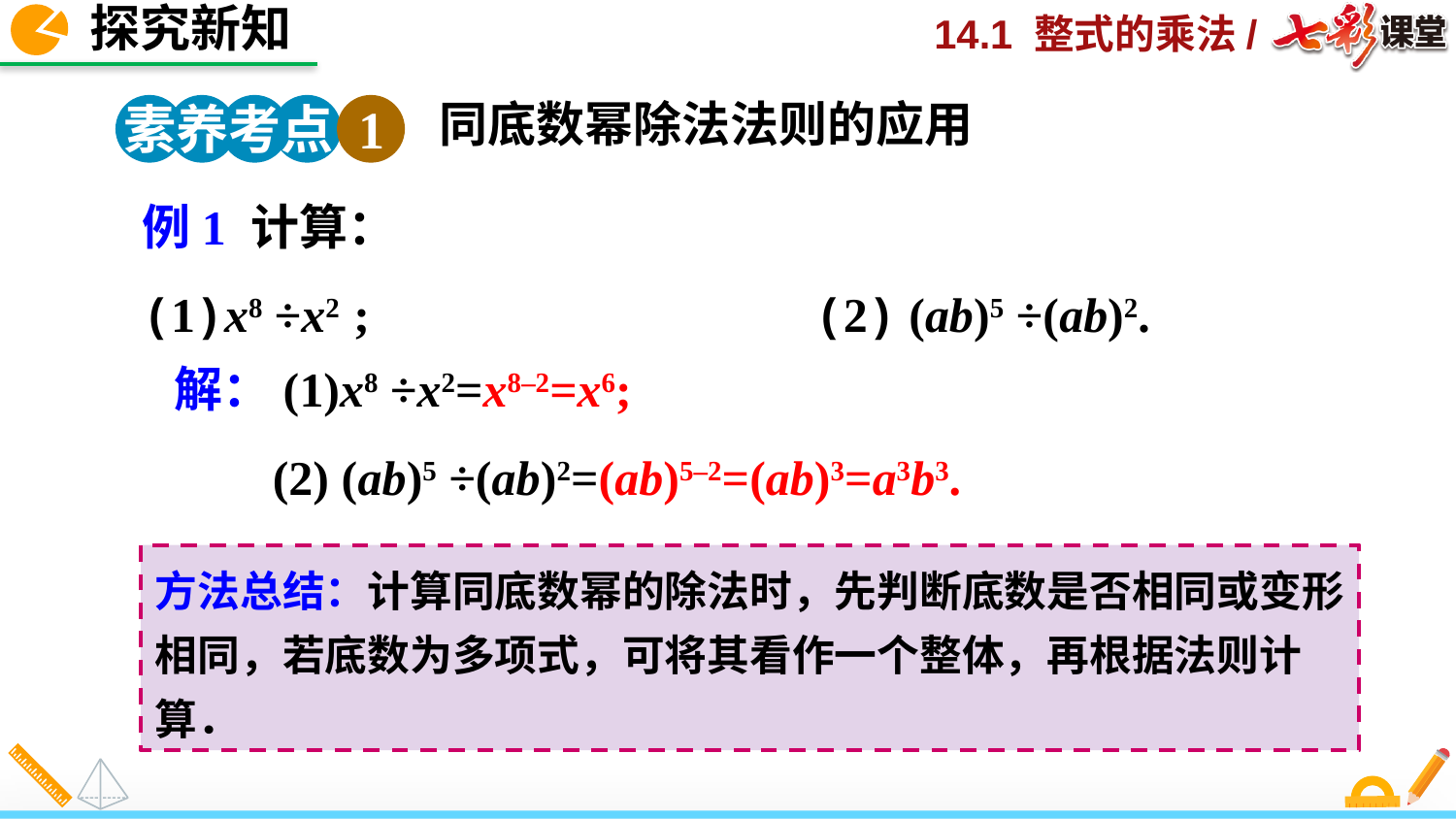

探究新知

同底数幂除法法则的应用
素养考点 1

例1 计算：
(1)x8 ÷x2  ;                                                             (2) (ab)5 ÷(ab)2.
解：(1)x8 ÷x2=x8–2=x6;
  (2) (ab)5 ÷(ab)2=(ab)5–2=(ab)3=a3b3.
方法总结：计算同底数幂的除法时，先判断底数是否相同或变形相同，若底数为多项式，可将其看作一个整体，再根据法则计算．